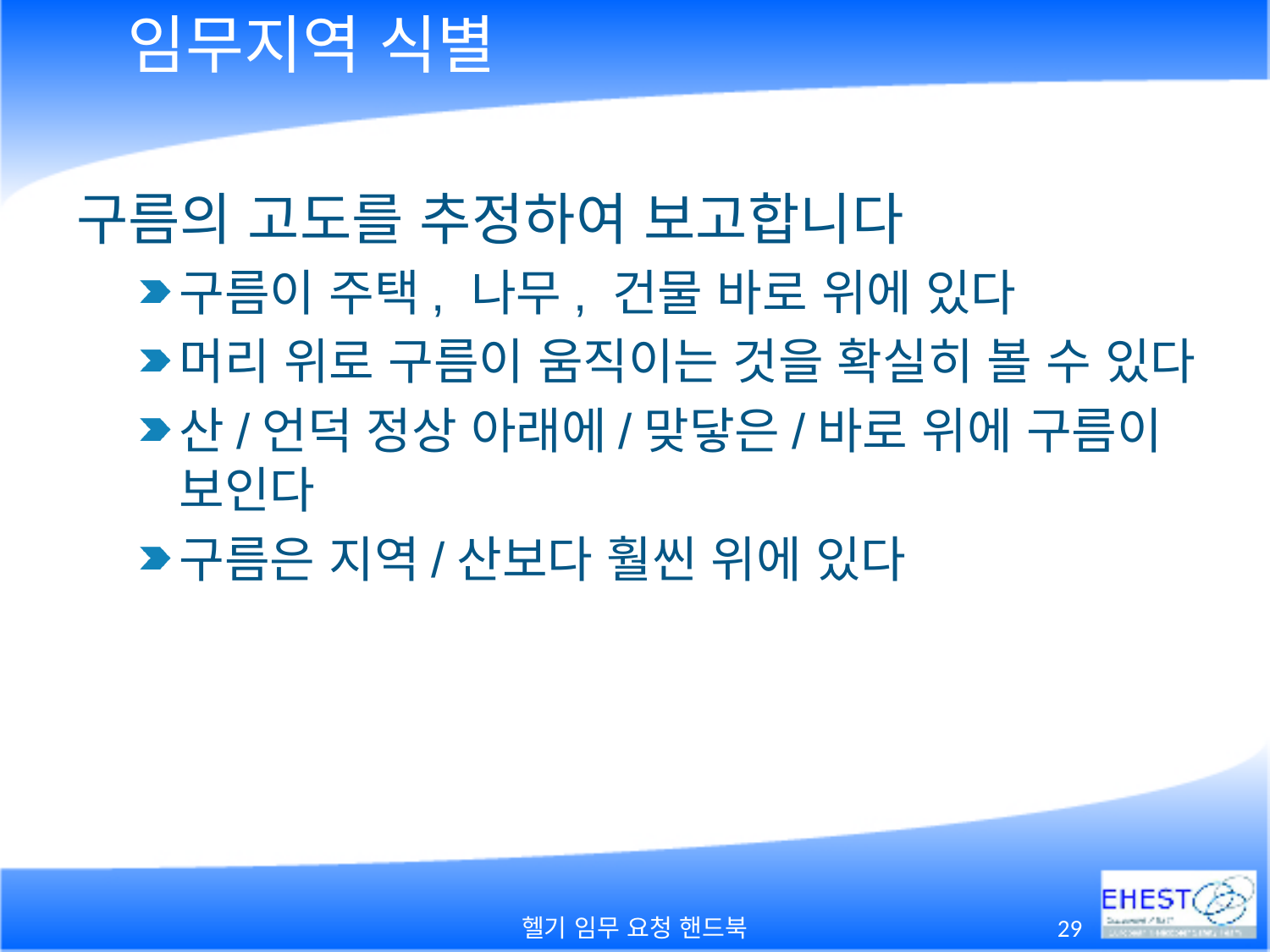

# 임무지역 식별
구름의 고도를 추정하여 보고합니다
구름이 주택, 나무, 건물 바로 위에 있다
머리 위로 구름이 움직이는 것을 확실히 볼 수 있다
산/언덕 정상 아래에/맞닿은/바로 위에 구름이 보인다
구름은 지역/산보다 훨씬 위에 있다

헬기 임무 요청 핸드북
29